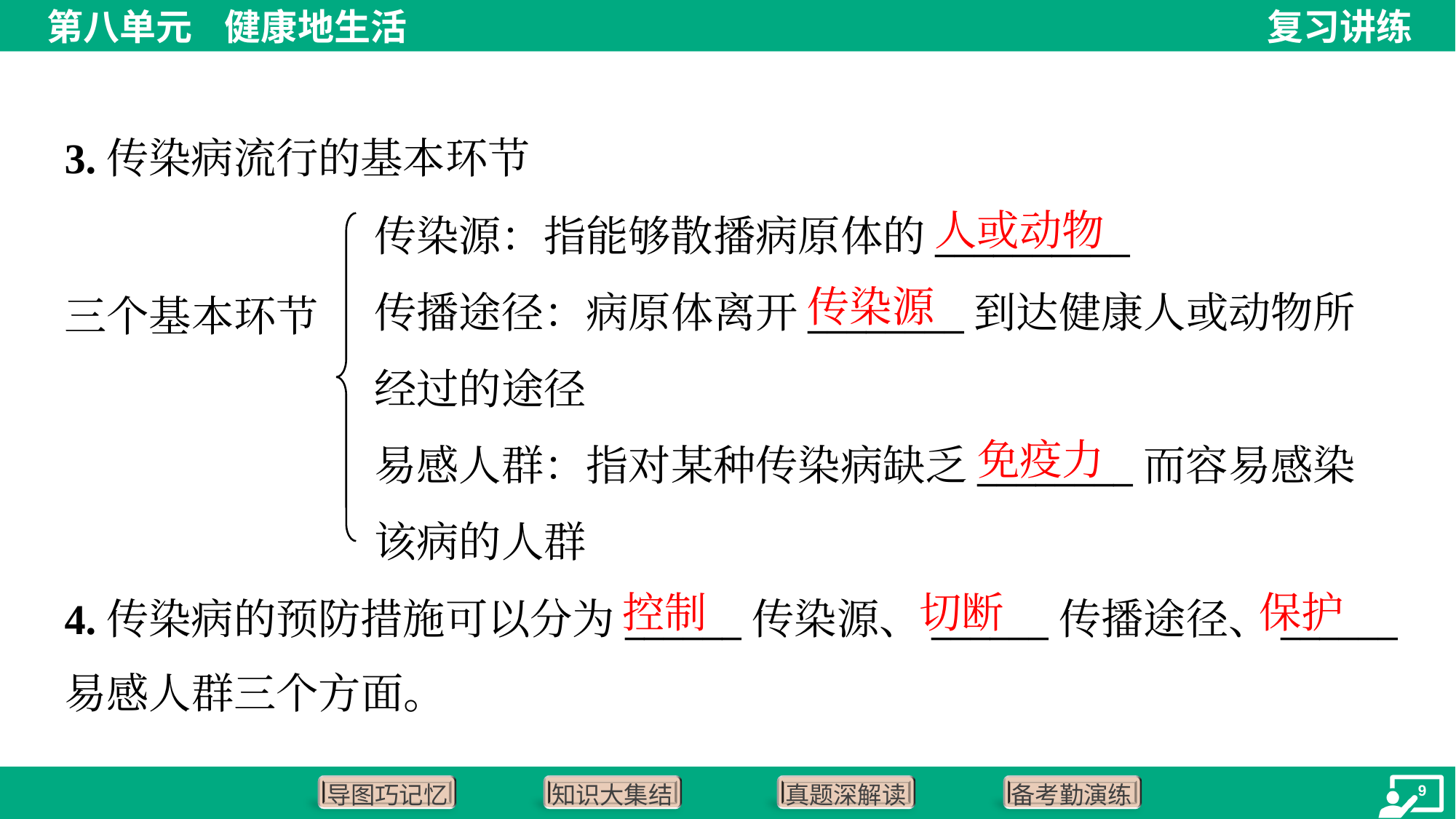

3.传染病流行的基本环节
人或动物
传染源：指能够散播病原体的__________
传播途径：病原体离开________到达健康人或动物所经过的途径
易感人群：指对某种传染病缺乏________而容易感染该病的人群

传染源
三个基本环节

免疫力
控制
切断
保护
4.传染病的预防措施可以分为______传染源、______传播途径、______
易感人群三个方面。